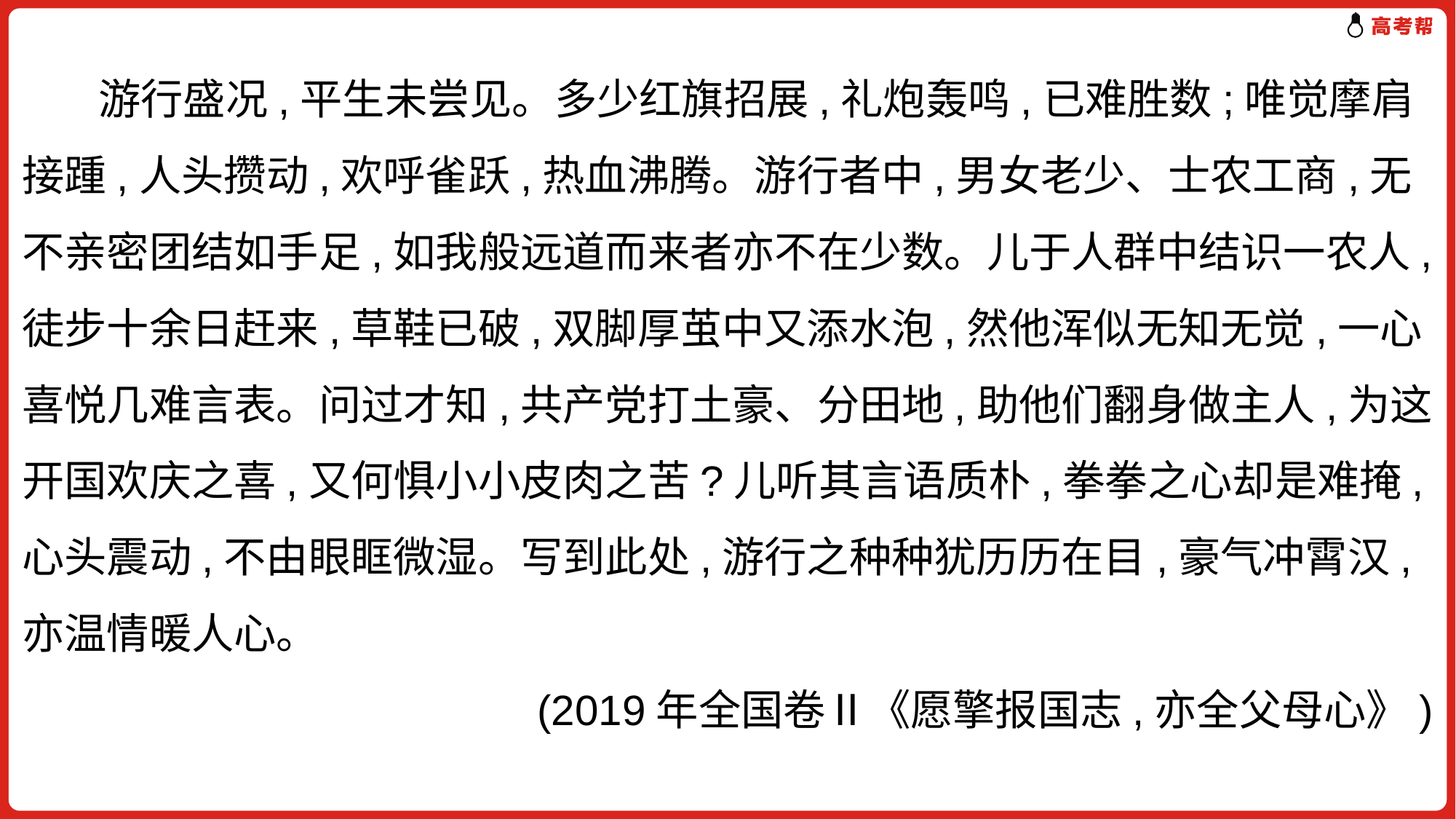

游行盛况,平生未尝见。多少红旗招展,礼炮轰鸣,已难胜数;唯觉摩肩接踵,人头攒动,欢呼雀跃,热血沸腾。游行者中,男女老少、士农工商,无不亲密团结如手足,如我般远道而来者亦不在少数。儿于人群中结识一农人,徒步十余日赶来,草鞋已破,双脚厚茧中又添水泡,然他浑似无知无觉,一心喜悦几难言表。问过才知,共产党打土豪、分田地,助他们翻身做主人,为这开国欢庆之喜,又何惧小小皮肉之苦?儿听其言语质朴,拳拳之心却是难掩,心头震动,不由眼眶微湿。写到此处,游行之种种犹历历在目,豪气冲霄汉,亦温情暖人心。
(2019年全国卷Ⅱ《愿擎报国志,亦全父母心》)